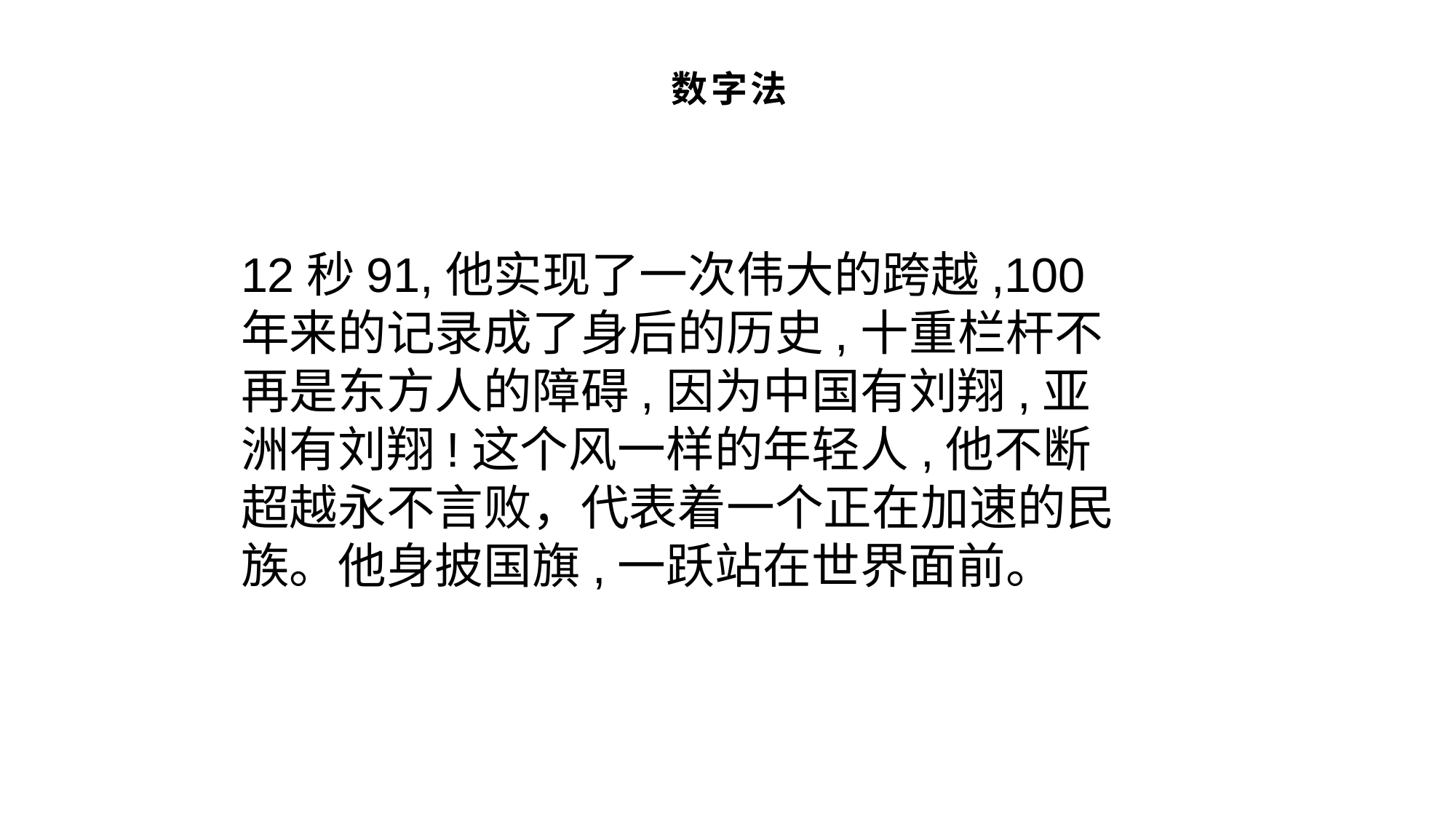

# 数字法
12秒91,他实现了一次伟大的跨越,100年来的记录成了身后的历史,十重栏杆不再是东方人的障碍,因为中国有刘翔,亚洲有刘翔!这个风一样的年轻人,他不断超越永不言败，代表着一个正在加速的民族。他身披国旗,一跃站在世界面前。